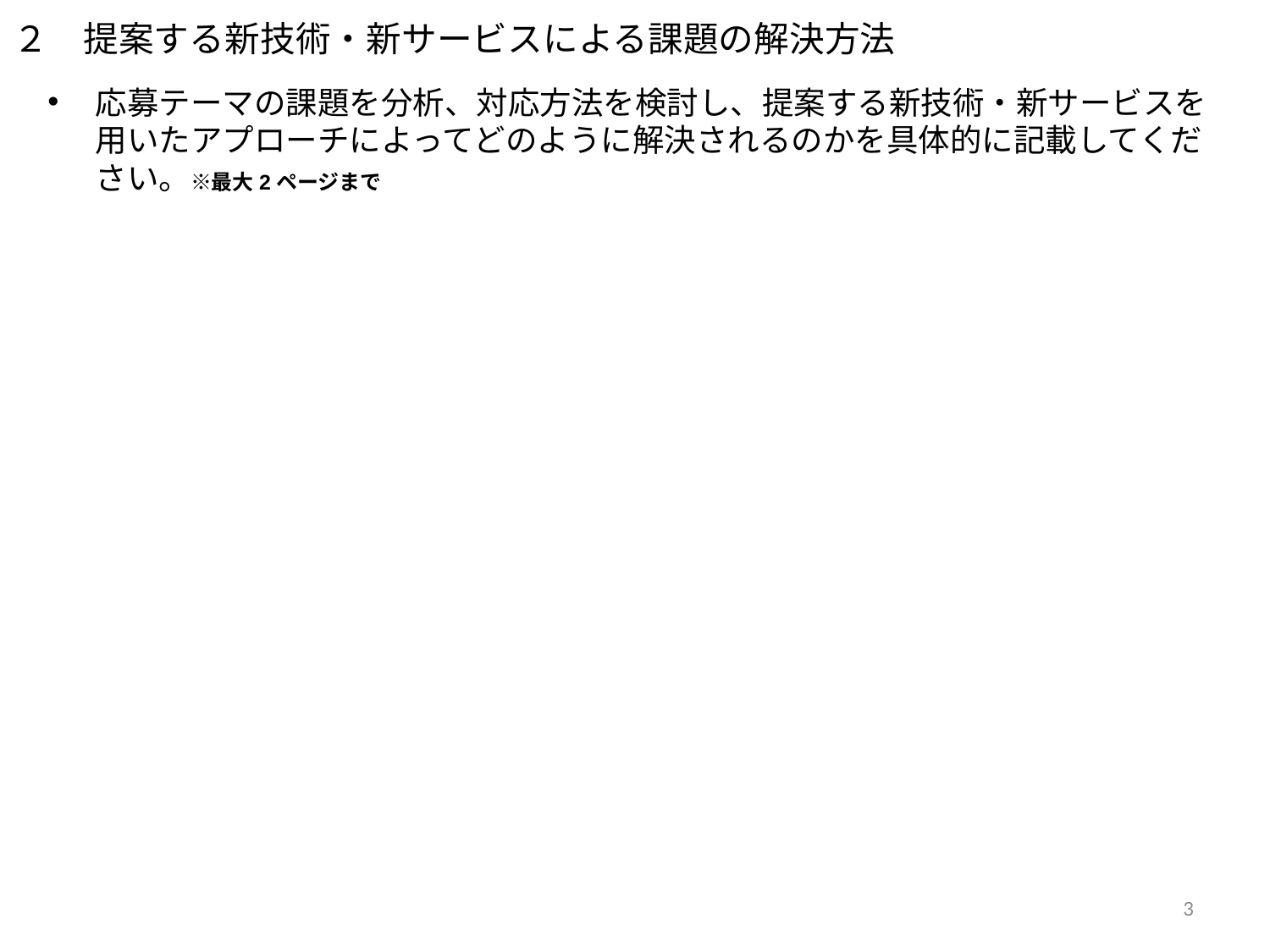

# ２　提案する新技術・新サービスによる課題の解決方法
応募テーマの課題を分析、対応方法を検討し、提案する新技術・新サービスを用いたアプローチによってどのように解決されるのかを具体的に記載してください。※最大2ページまで
3